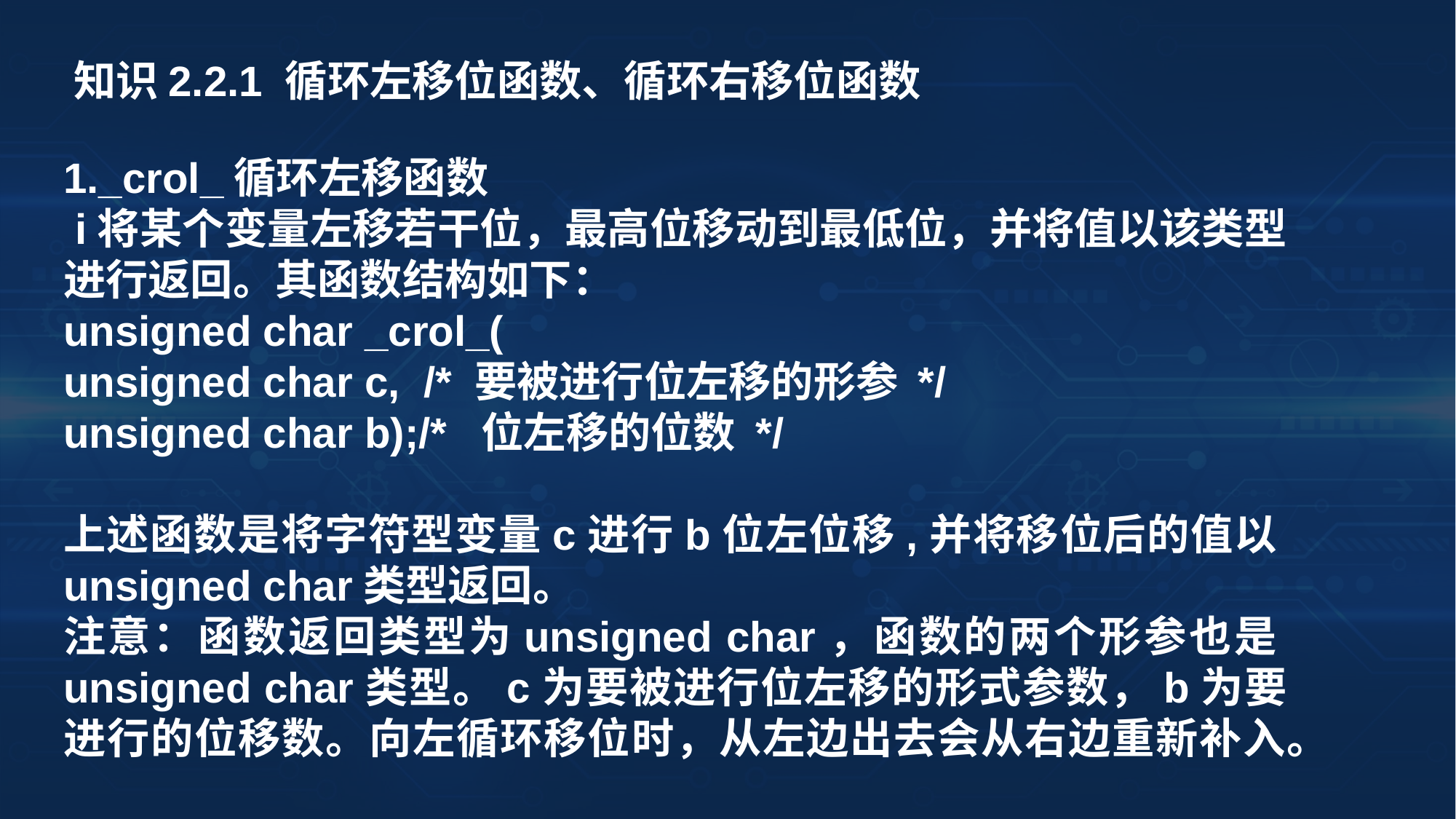

知识2.2.1 循环左移位函数、循环右移位函数
1._crol_循环左移函数
 i将某个变量左移若干位，最高位移动到最低位，并将值以该类型进行返回。其函数结构如下：
unsigned char _crol_(
unsigned char c,  /* 要被进行位左移的形参 */
unsigned char b);/*  位左移的位数 */

上述函数是将字符型变量c进行b位左位移,并将移位后的值以unsigned char类型返回。
注意：函数返回类型为unsigned char，函数的两个形参也是unsigned char类型。c为要被进行位左移的形式参数，b为要进行的位移数。向左循环移位时，从左边出去会从右边重新补入。